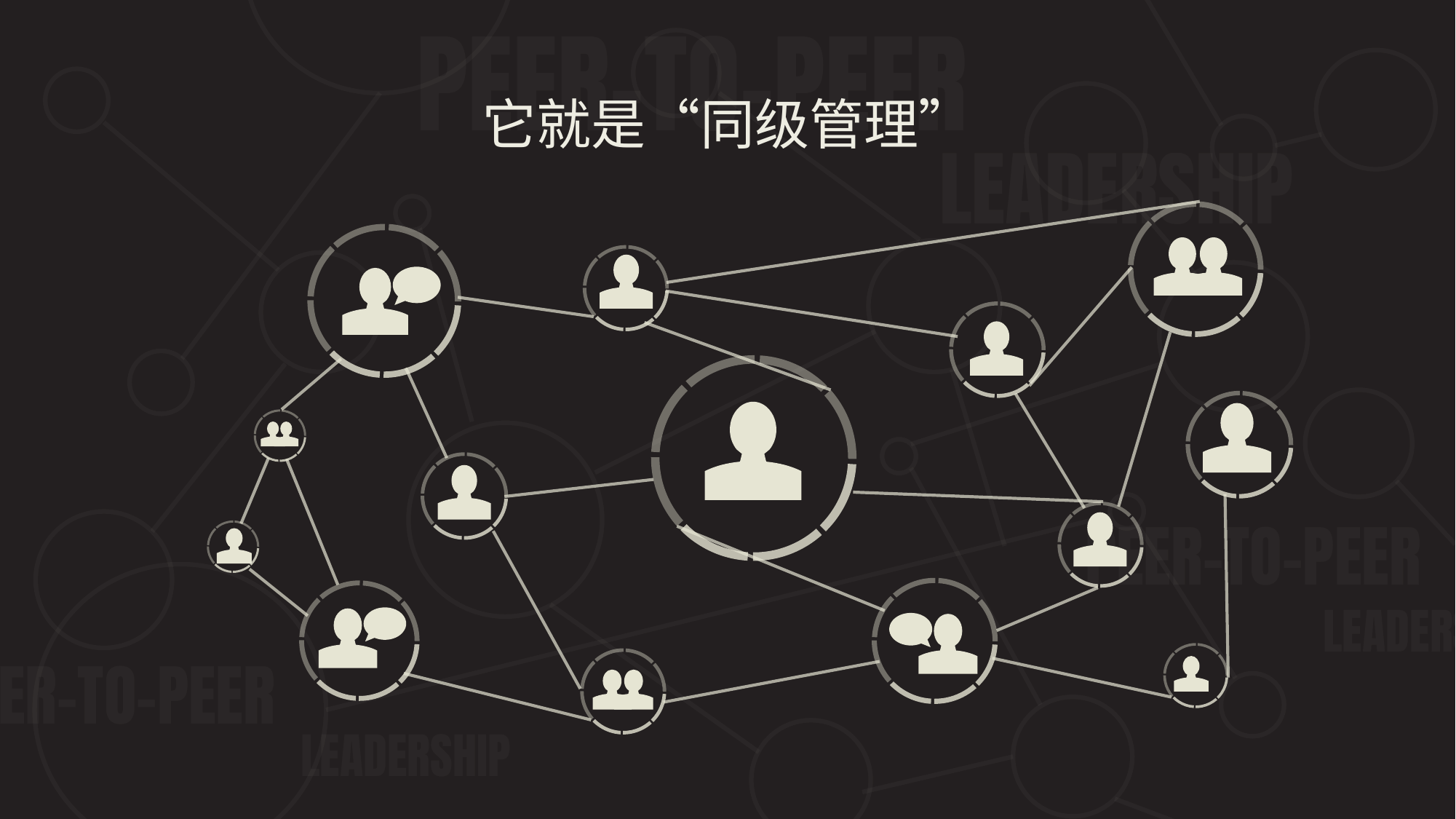

PEER-TO-PEER
它就是“同级管理”
LEADERSHIP

PEER-TO-PEER
LEADERSHIP
PEER-TO-PEER
LEADERSHIP